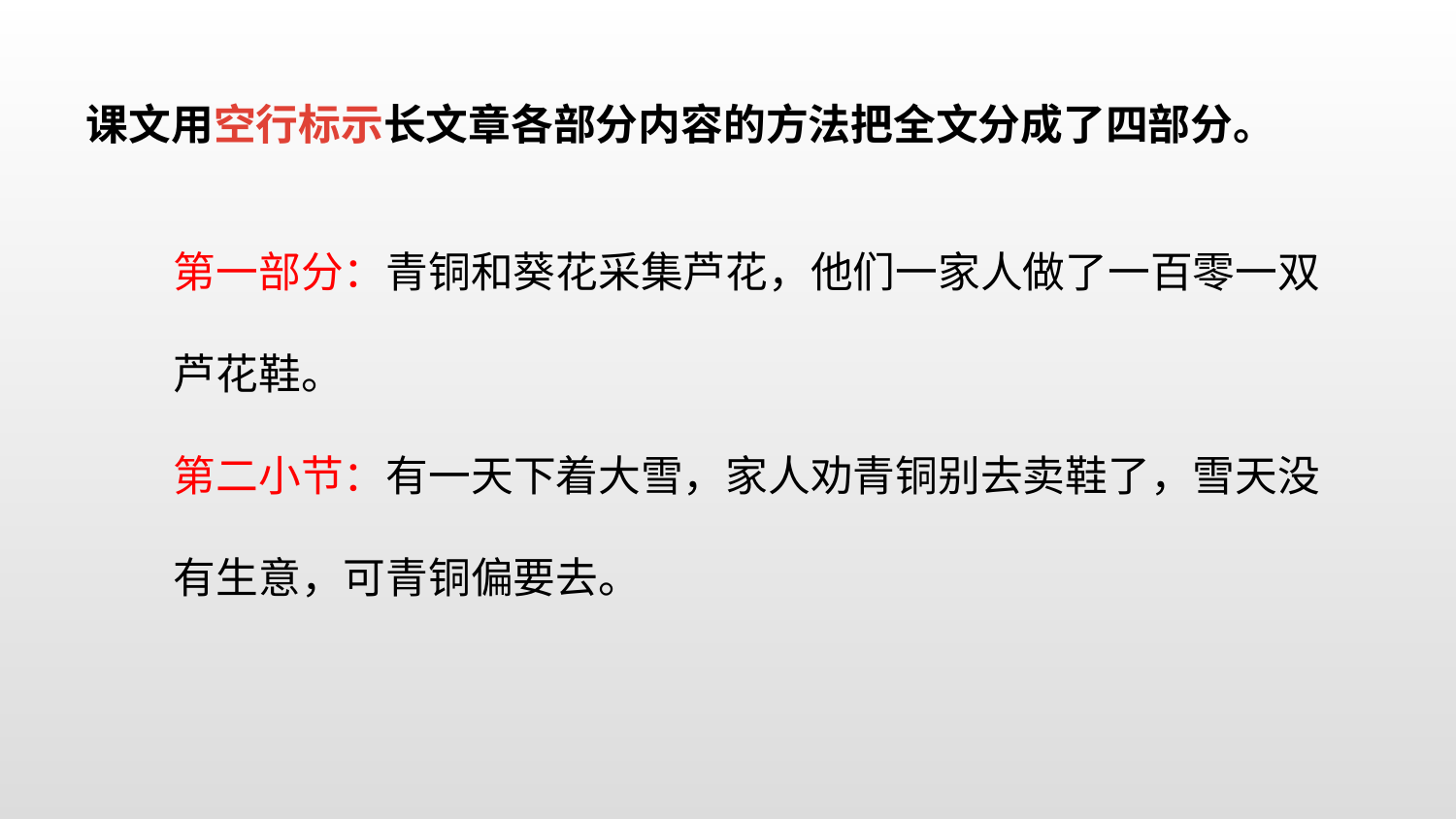

课文用空行标示长文章各部分内容的方法把全文分成了四部分。
第一部分：青铜和葵花采集芦花，他们一家人做了一百零一双芦花鞋。
第二小节：有一天下着大雪，家人劝青铜别去卖鞋了，雪天没有生意，可青铜偏要去。